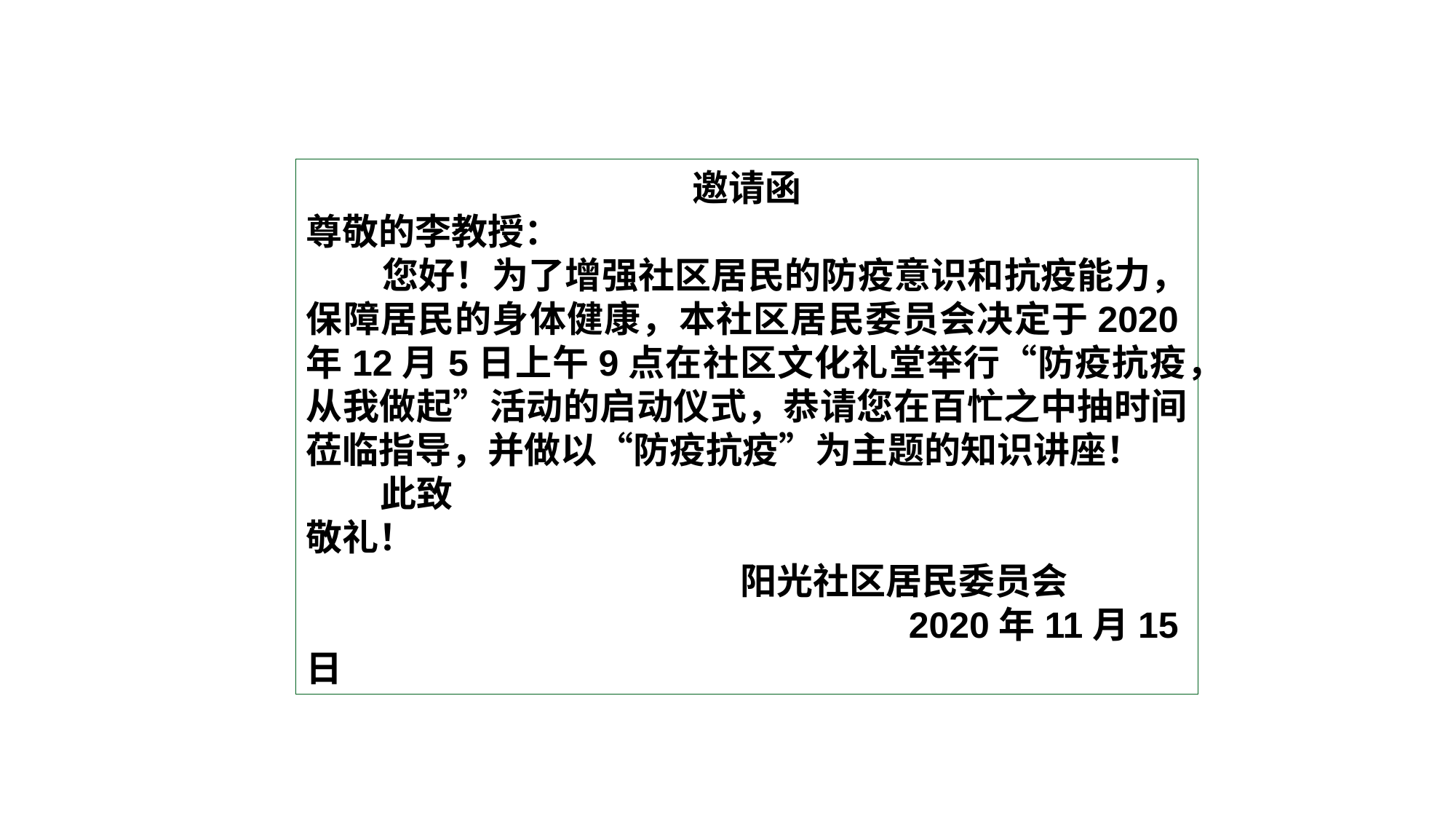

邀请函
尊敬的李教授：
        您好！为了增强社区居民的防疫意识和抗疫能力，保障居民的身体健康，本社区居民委员会决定于2020年12月5日上午9点在社区文化礼堂举行“防疫抗疫，从我做起”活动的启动仪式，恭请您在百忙之中抽时间莅临指导，并做以“防疫抗疫”为主题的知识讲座！
        此致
敬礼！
                                                    阳光社区居民委员会
                                                        2020年11月15日